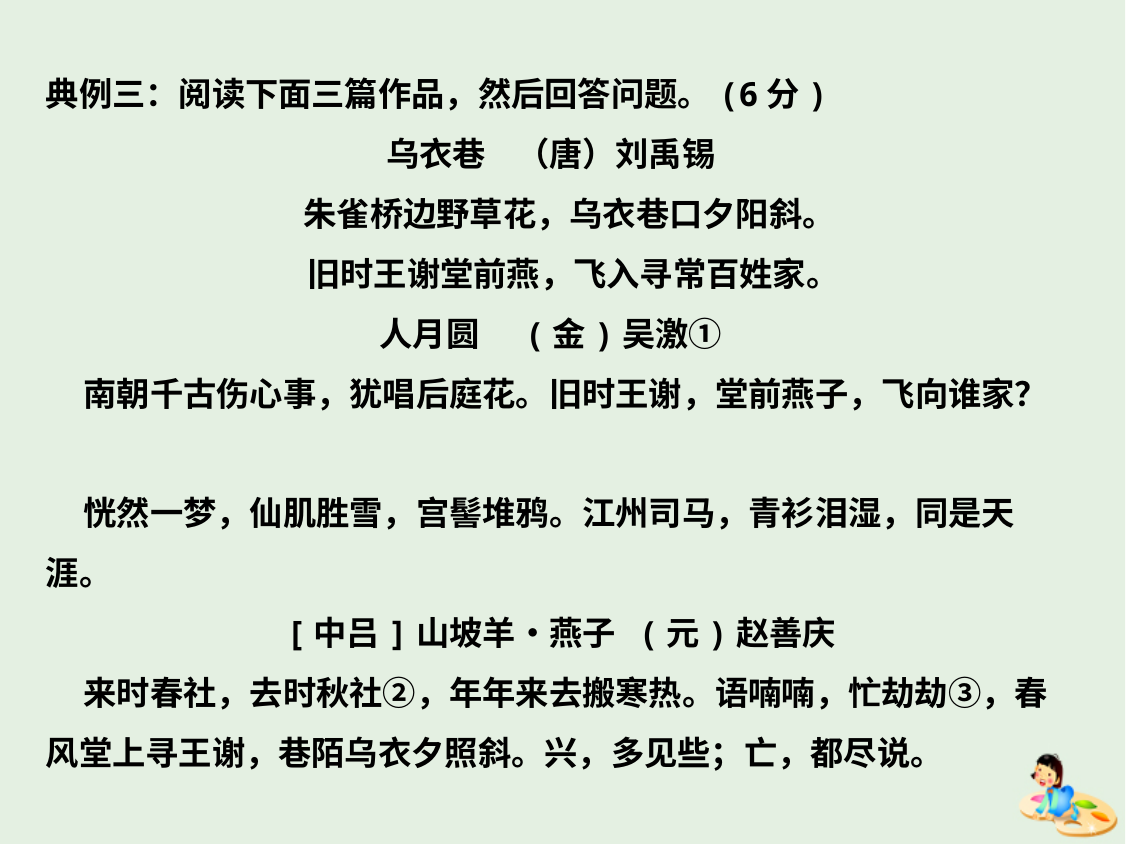

典例三：阅读下面三篇作品，然后回答问题。(6分)
乌衣巷    （唐）刘禹锡
    朱雀桥边野草花，乌衣巷口夕阳斜。
     旧时王谢堂前燕，飞入寻常百姓家。
人月圆     (金)吴激①
    南朝千古伤心事，犹唱后庭花。旧时王谢，堂前燕子，飞向谁家？
    恍然一梦，仙肌胜雪，宫髻堆鸦。江州司马，青衫泪湿，同是天涯。
 [中吕]山坡羊•燕子  (元)赵善庆
    来时春社，去时秋社②，年年来去搬寒热。语喃喃，忙劫劫③，春风堂上寻王谢，巷陌乌衣夕照斜。兴，多见些；亡，都尽说。